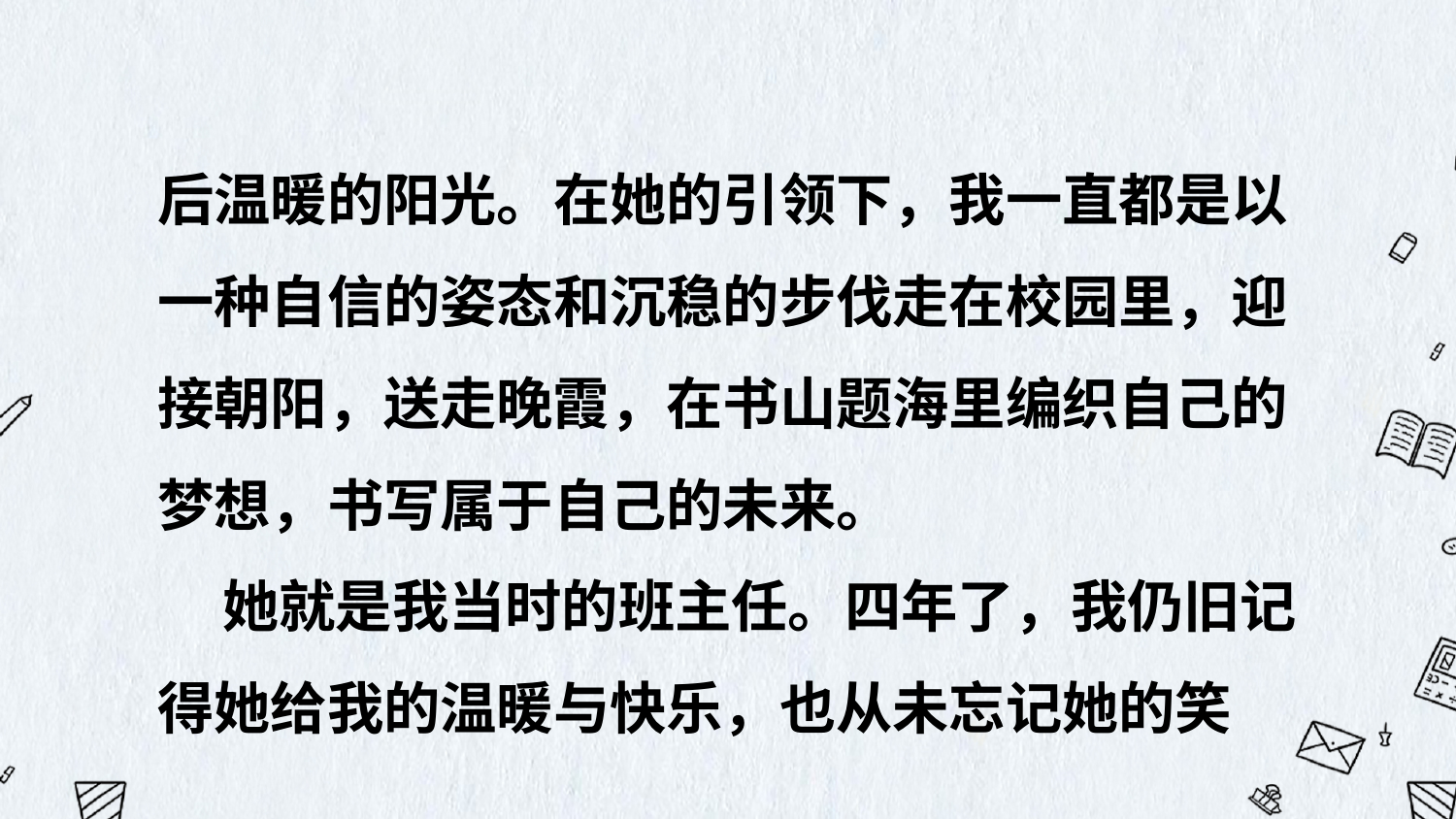

后温暖的阳光。在她的引领下，我一直都是以一种自信的姿态和沉稳的步伐走在校园里，迎接朝阳，送走晚霞，在书山题海里编织自己的梦想，书写属于自己的未来。
    她就是我当时的班主任。四年了，我仍旧记得她给我的温暖与快乐，也从未忘记她的笑